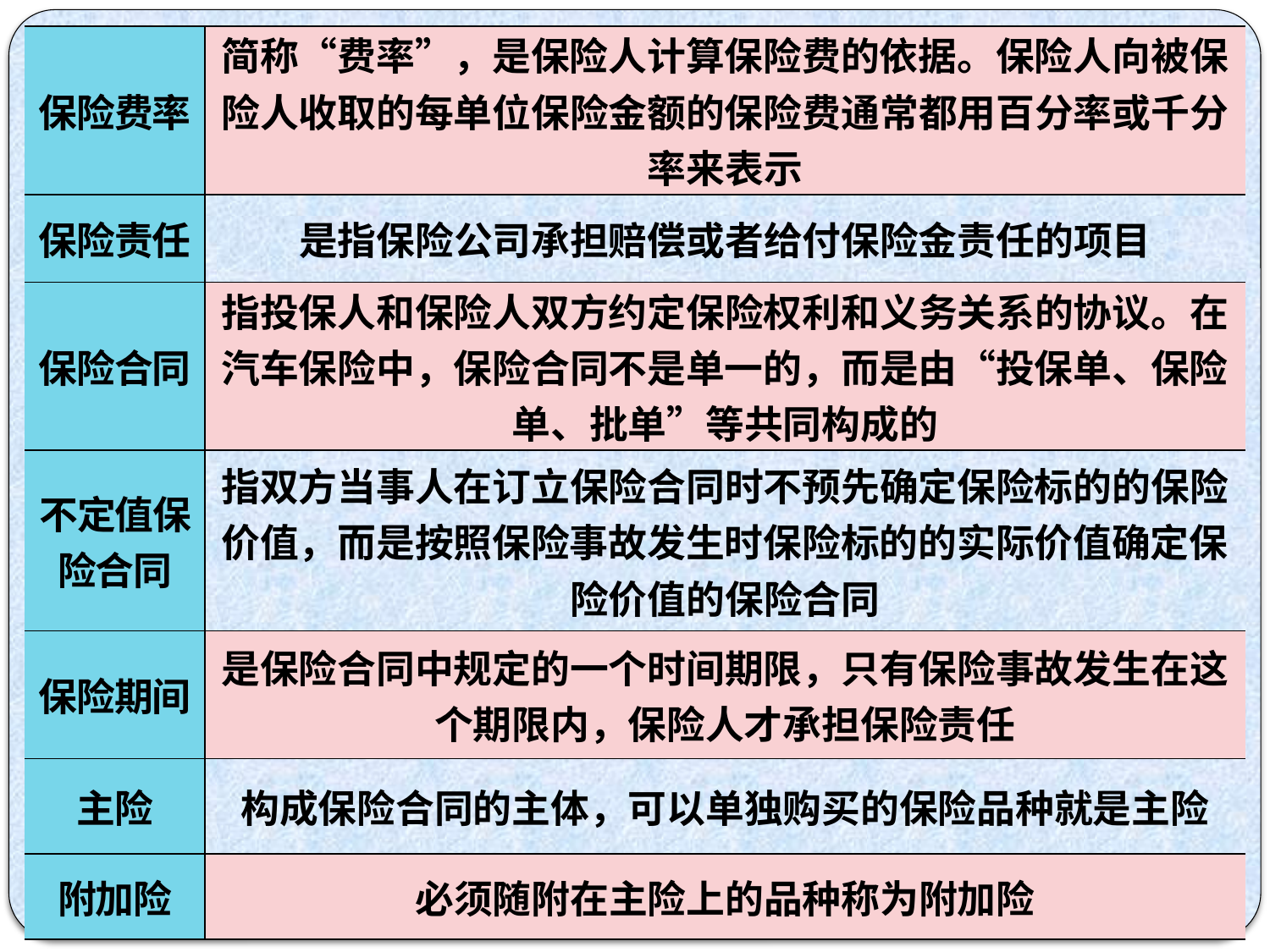

| 保险费率 | 简称“费率”，是保险人计算保险费的依据。保险人向被保险人收取的每单位保险金额的保险费通常都用百分率或千分率来表示 |
| --- | --- |
| 保险责任 | 是指保险公司承担赔偿或者给付保险金责任的项目 |
| 保险合同 | 指投保人和保险人双方约定保险权利和义务关系的协议。在汽车保险中，保险合同不是单一的，而是由“投保单、保险单、批单”等共同构成的 |
| 不定值保险合同 | 指双方当事人在订立保险合同时不预先确定保险标的的保险价值，而是按照保险事故发生时保险标的的实际价值确定保险价值的保险合同 |
| 保险期间 | 是保险合同中规定的一个时间期限，只有保险事故发生在这个期限内，保险人才承担保险责任 |
| 主险 | 构成保险合同的主体，可以单独购买的保险品种就是主险 |
| 附加险 | 必须随附在主险上的品种称为附加险 |